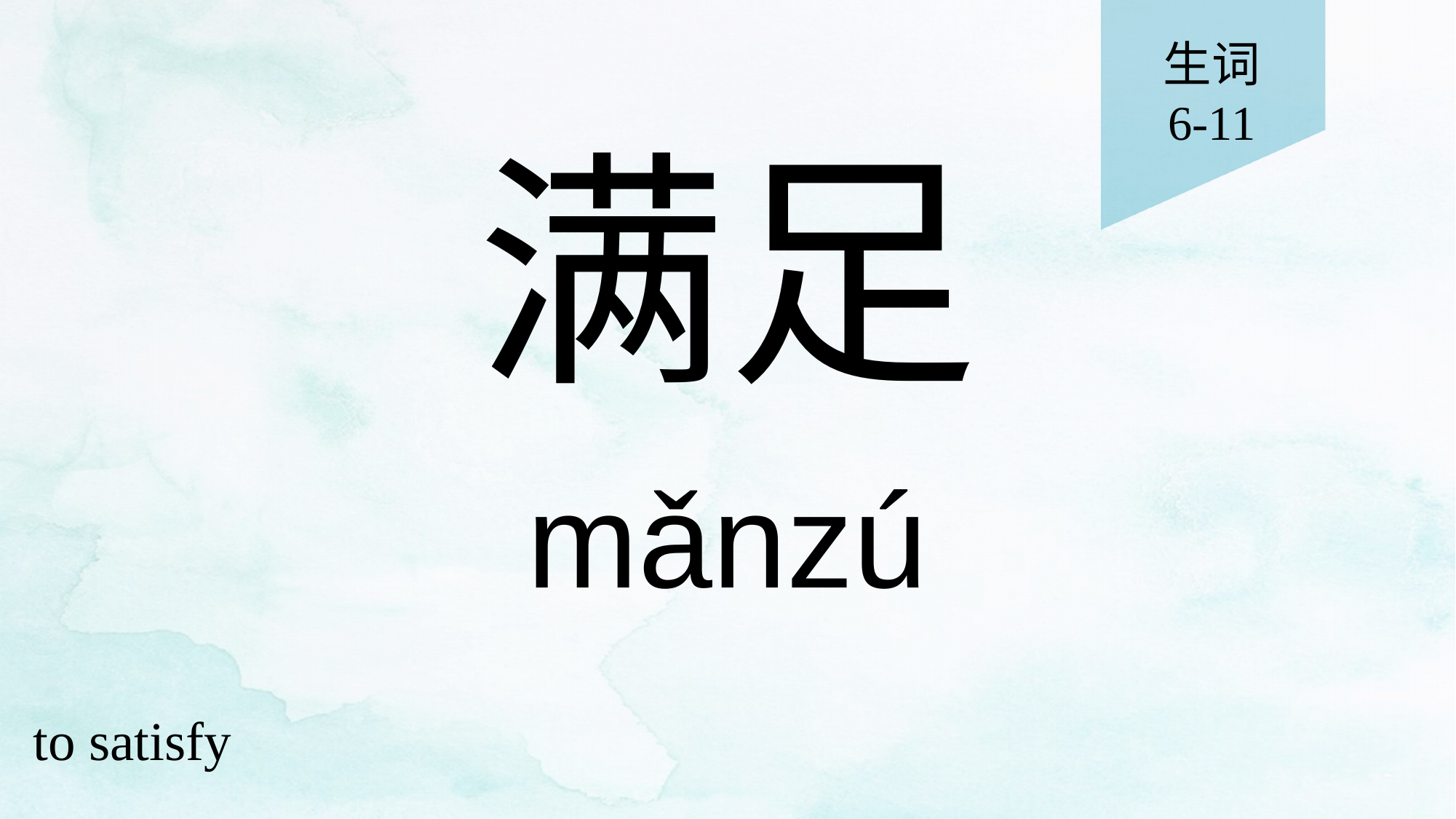

生词
6-11
# 满足
mǎnzú
to satisfy